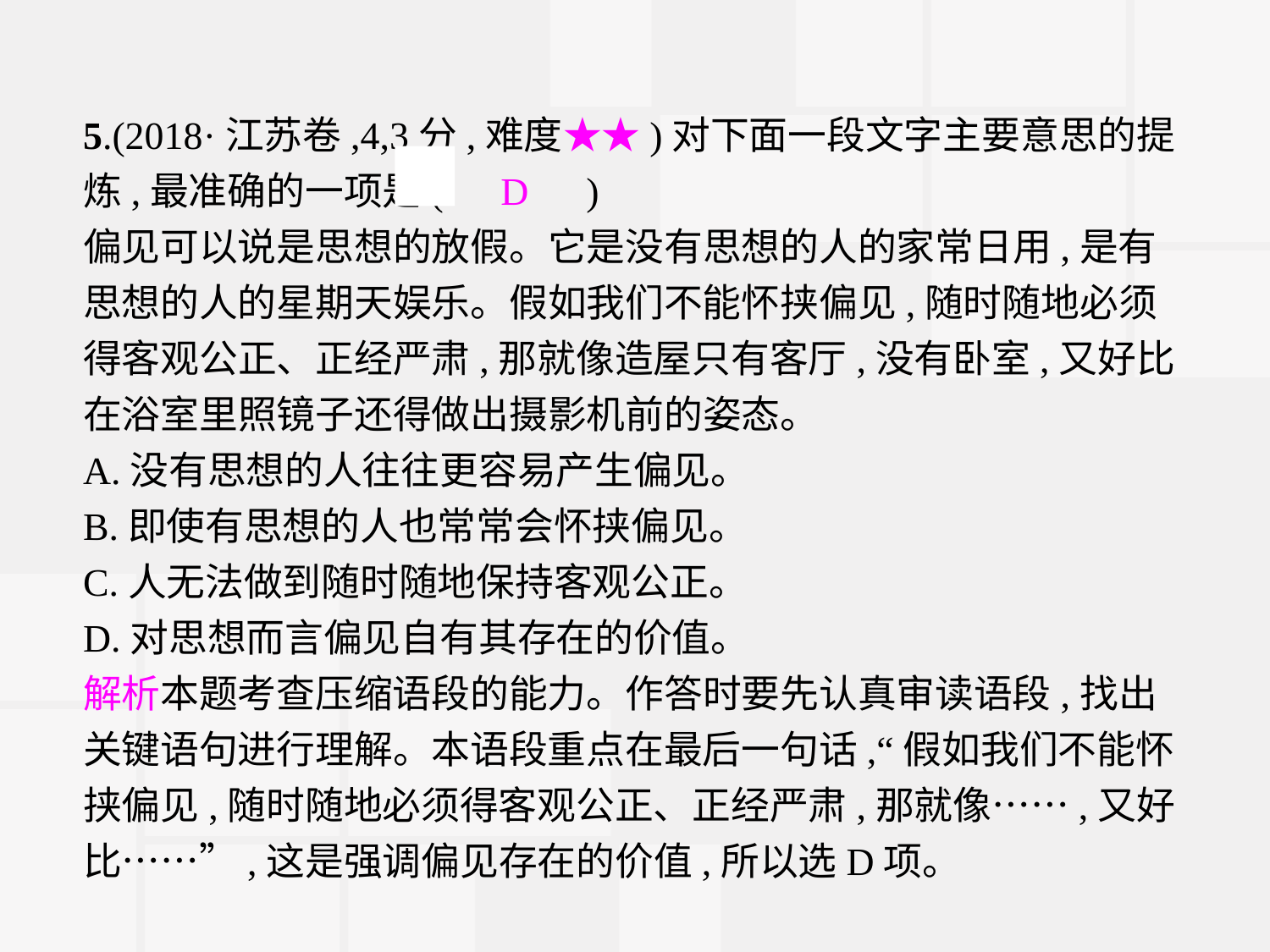

5.(2018·江苏卷,4,3分,难度★★)对下面一段文字主要意思的提炼,最准确的一项是(　D　)
偏见可以说是思想的放假。它是没有思想的人的家常日用,是有思想的人的星期天娱乐。假如我们不能怀挟偏见,随时随地必须得客观公正、正经严肃,那就像造屋只有客厅,没有卧室,又好比在浴室里照镜子还得做出摄影机前的姿态。
A.没有思想的人往往更容易产生偏见。
B.即使有思想的人也常常会怀挟偏见。
C.人无法做到随时随地保持客观公正。
D.对思想而言偏见自有其存在的价值。
解析本题考查压缩语段的能力。作答时要先认真审读语段,找出关键语句进行理解。本语段重点在最后一句话,“假如我们不能怀挟偏见,随时随地必须得客观公正、正经严肃,那就像……,又好比……”,这是强调偏见存在的价值,所以选D项。